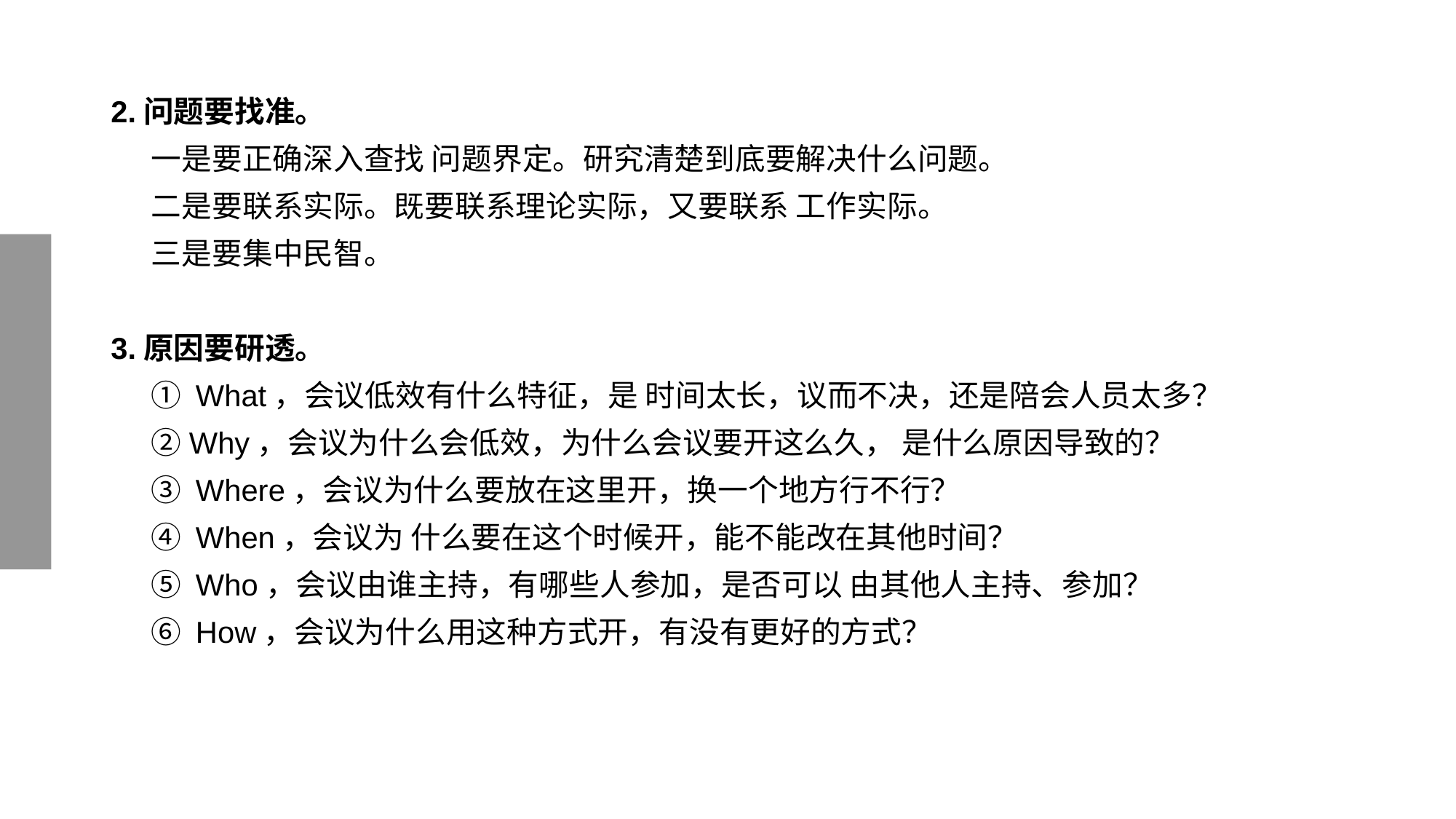

# 2.问题要找准。 一是要正确深入查找 问题界定。研究清楚到底要解决什么问题。 二是要联系实际。既要联系理论实际，又要联系 工作实际。 三是要集中民智。 3.原因要研透。 ① What，会议低效有什么特征，是 时间太长，议而不决，还是陪会人员太多？ ②Why，会议为什么会低效，为什么会议要开这么久， 是什么原因导致的？ ③ Where，会议为什么要放在这里开，换一个地方行不行？ ④ When，会议为 什么要在这个时候开，能不能改在其他时间？ ⑤ Who，会议由谁主持，有哪些人参加，是否可以 由其他人主持、参加？ ⑥ How，会议为什么用这种方式开，有没有更好的方式？